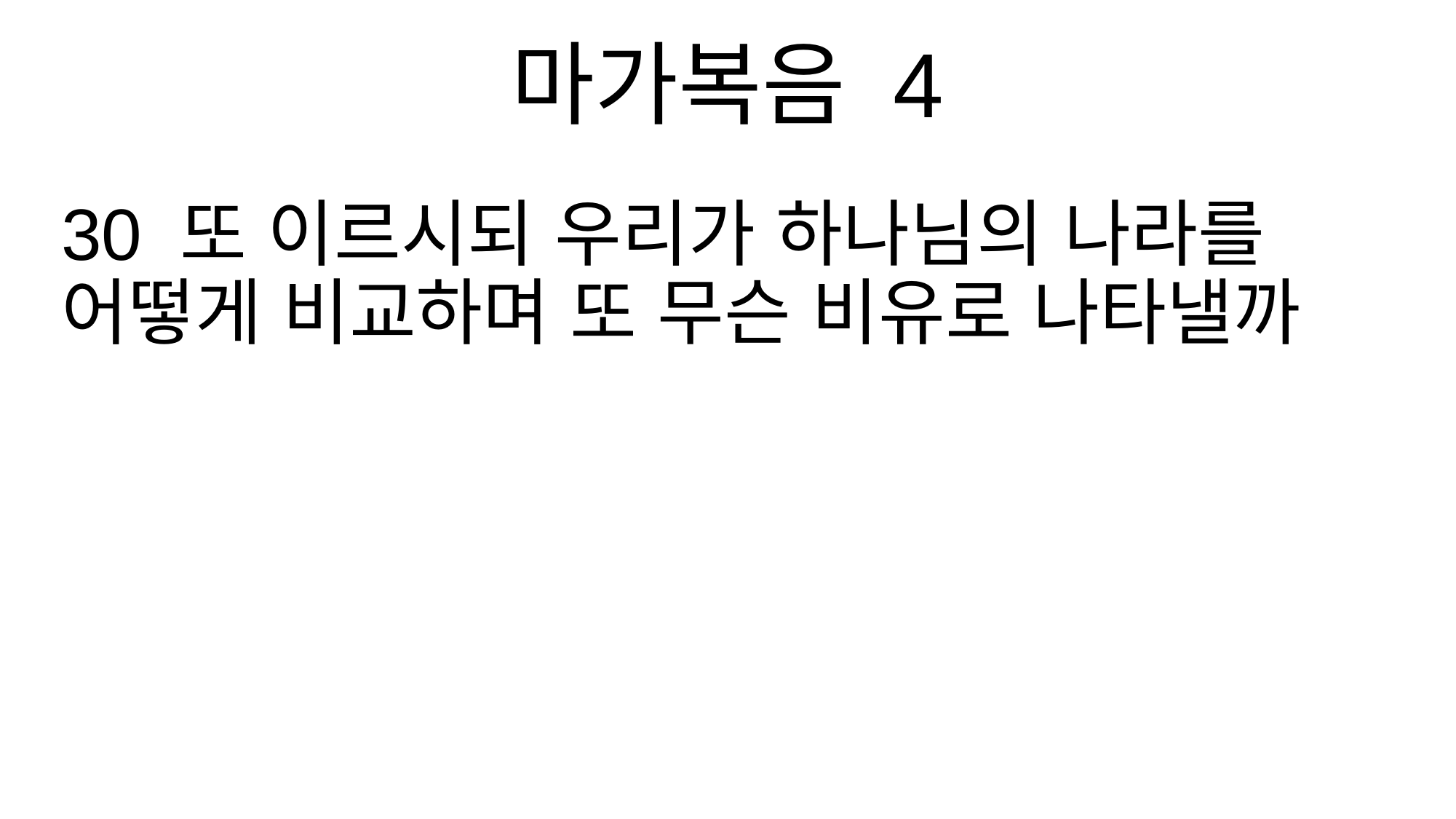

마가복음 4
30 또 이르시되 우리가 하나님의 나라를 어떻게 비교하며 또 무슨 비유로 나타낼까